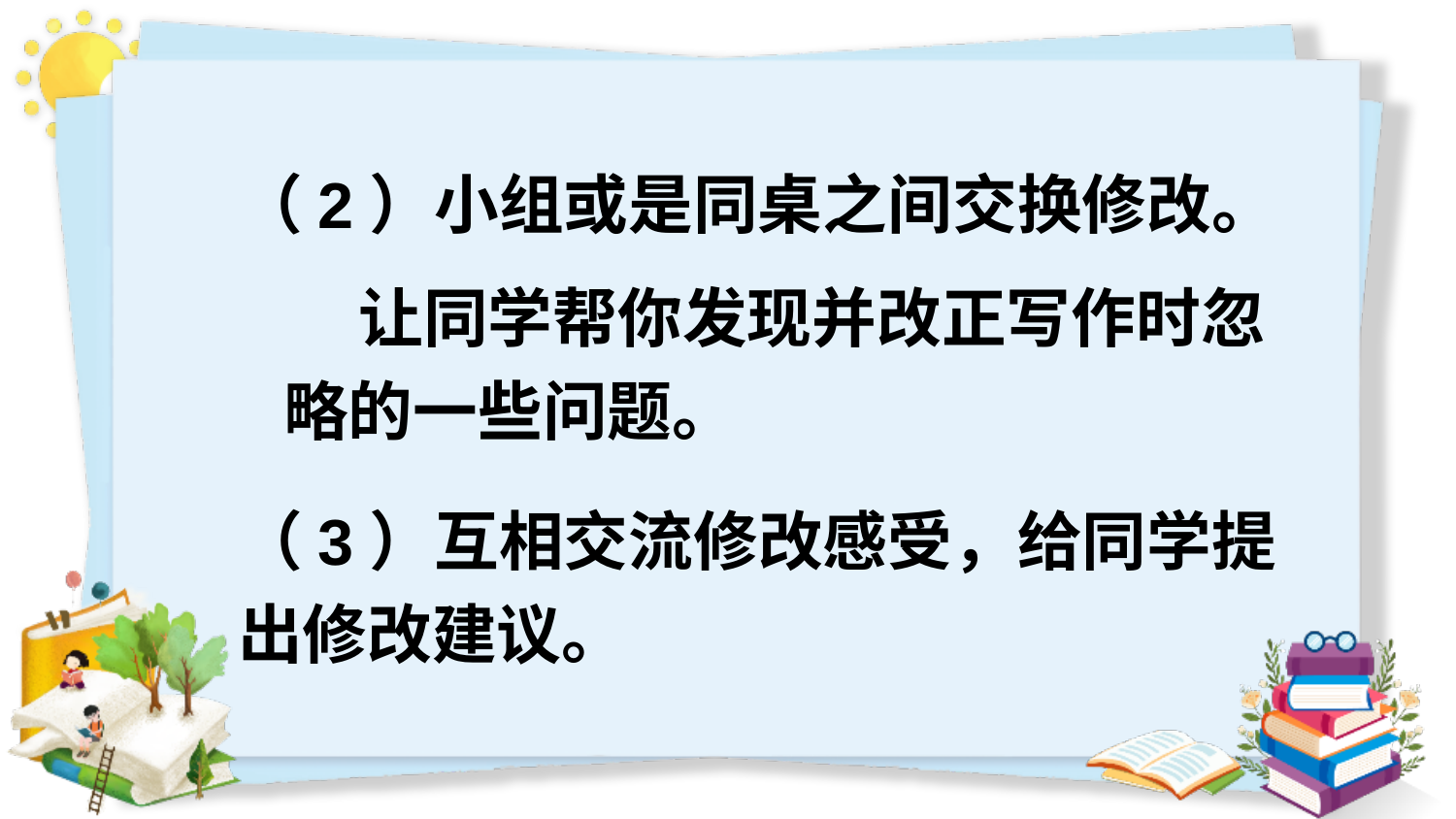

（2）小组或是同桌之间交换修改。
    让同学帮你发现并改正写作时忽略的一些问题。
（3）互相交流修改感受，给同学提出修改建议。